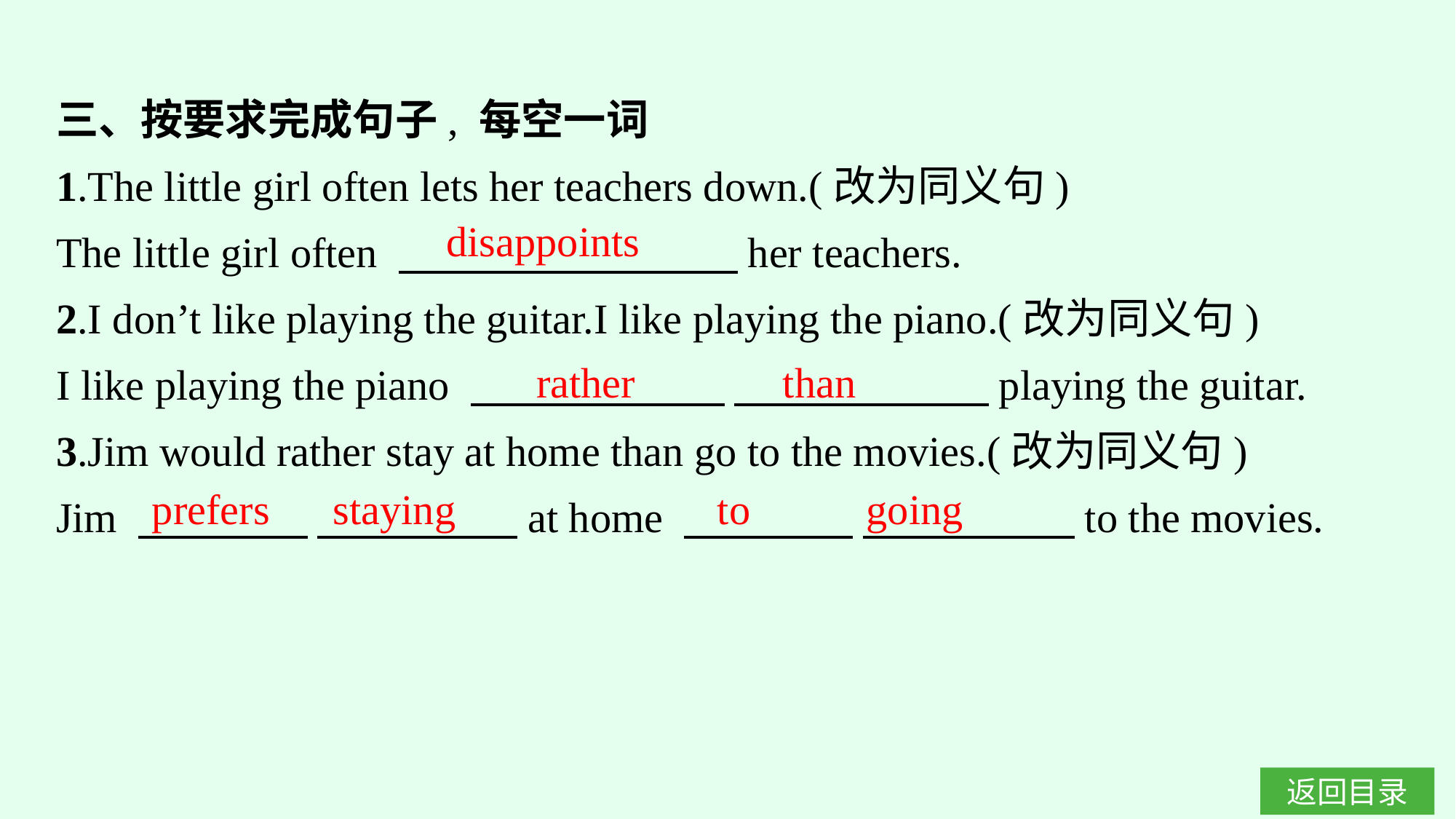

三、按要求完成句子, 每空一词
1.The little girl often lets her teachers down.(改为同义句)
The little girl often 　　　　　　　　her teachers.
2.I don’t like playing the guitar.I like playing the piano.(改为同义句)
I like playing the piano 　　　　　　 　　　　　　playing the guitar.
3.Jim would rather stay at home than go to the movies.(改为同义句)
Jim 　　　　 　　　 　 at home 　　　　 　　　　　to the movies.
disappoints
rather              than
prefers      staying
to           going